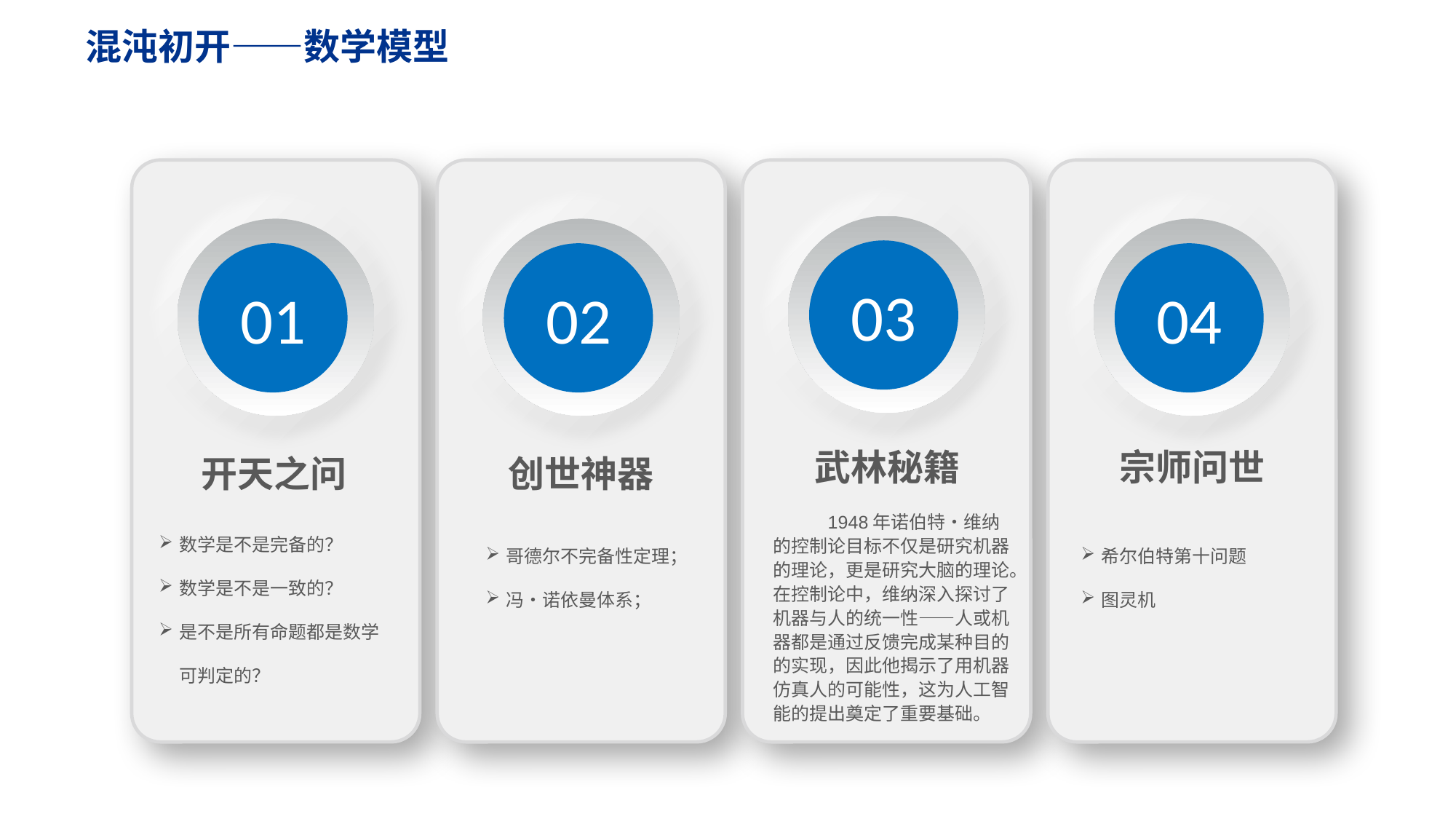

混沌初开——数学模型

03

01

02

04
武林秘籍
宗师问世
开天之问
创世神器
1948年诺伯特•维纳的控制论目标不仅是研究机器的理论，更是研究大脑的理论。在控制论中，维纳深入探讨了机器与人的统一性——人或机器都是通过反馈完成某种目的的实现，因此他揭示了用机器仿真人的可能性，这为人工智能的提出奠定了重要基础。
数学是不是完备的？
数学是不是一致的？
是不是所有命题都是数学可判定的？
哥德尔不完备性定理；
冯•诺依曼体系；
希尔伯特第十问题
图灵机